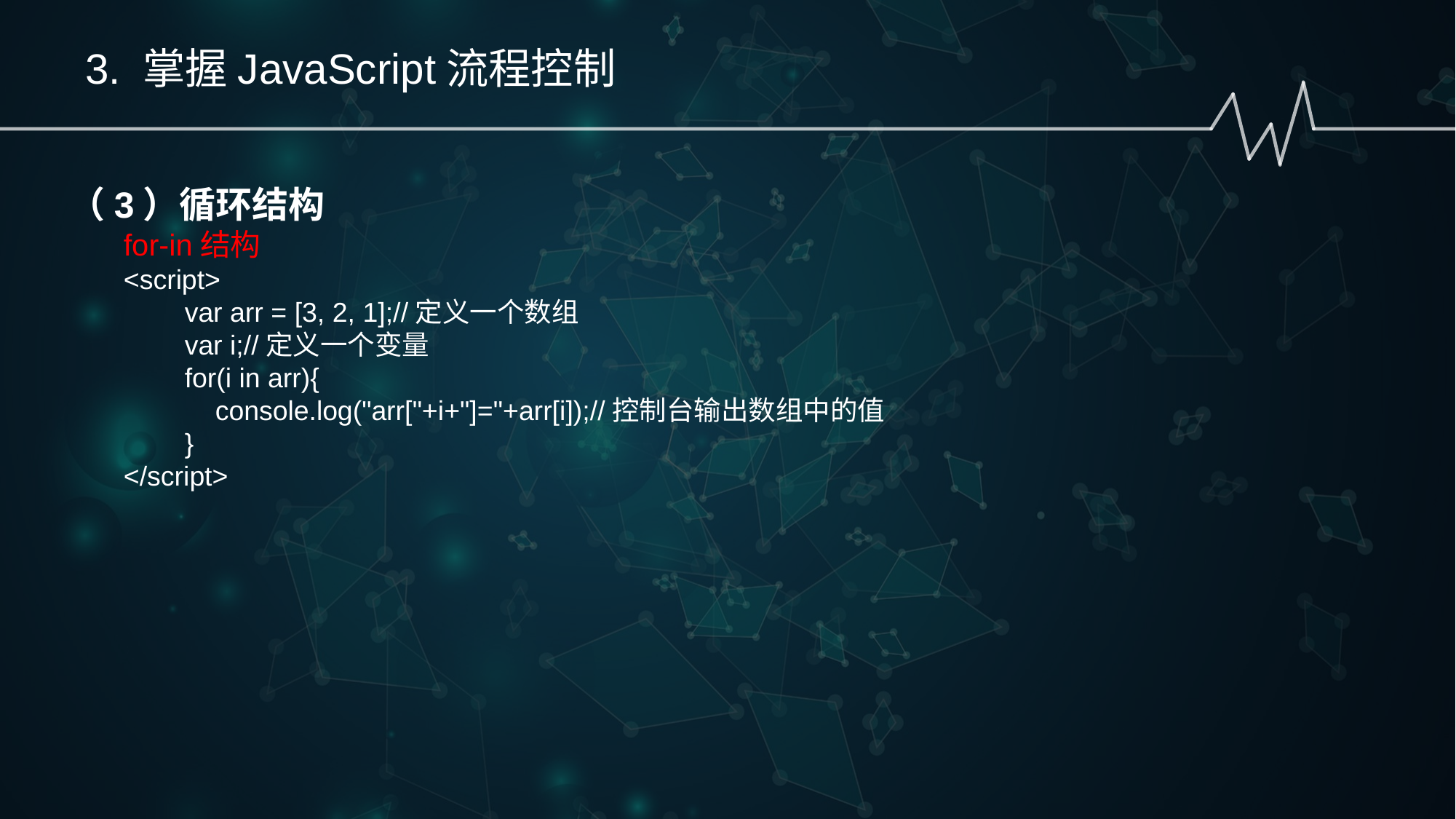

3. 掌握JavaScript流程控制
（3）循环结构
for-in结构
<script>
        var arr = [3, 2, 1];//定义一个数组
        var i;//定义一个变量
        for(i in arr){
            console.log("arr["+i+"]="+arr[i]);//控制台输出数组中的值
        }
</script>